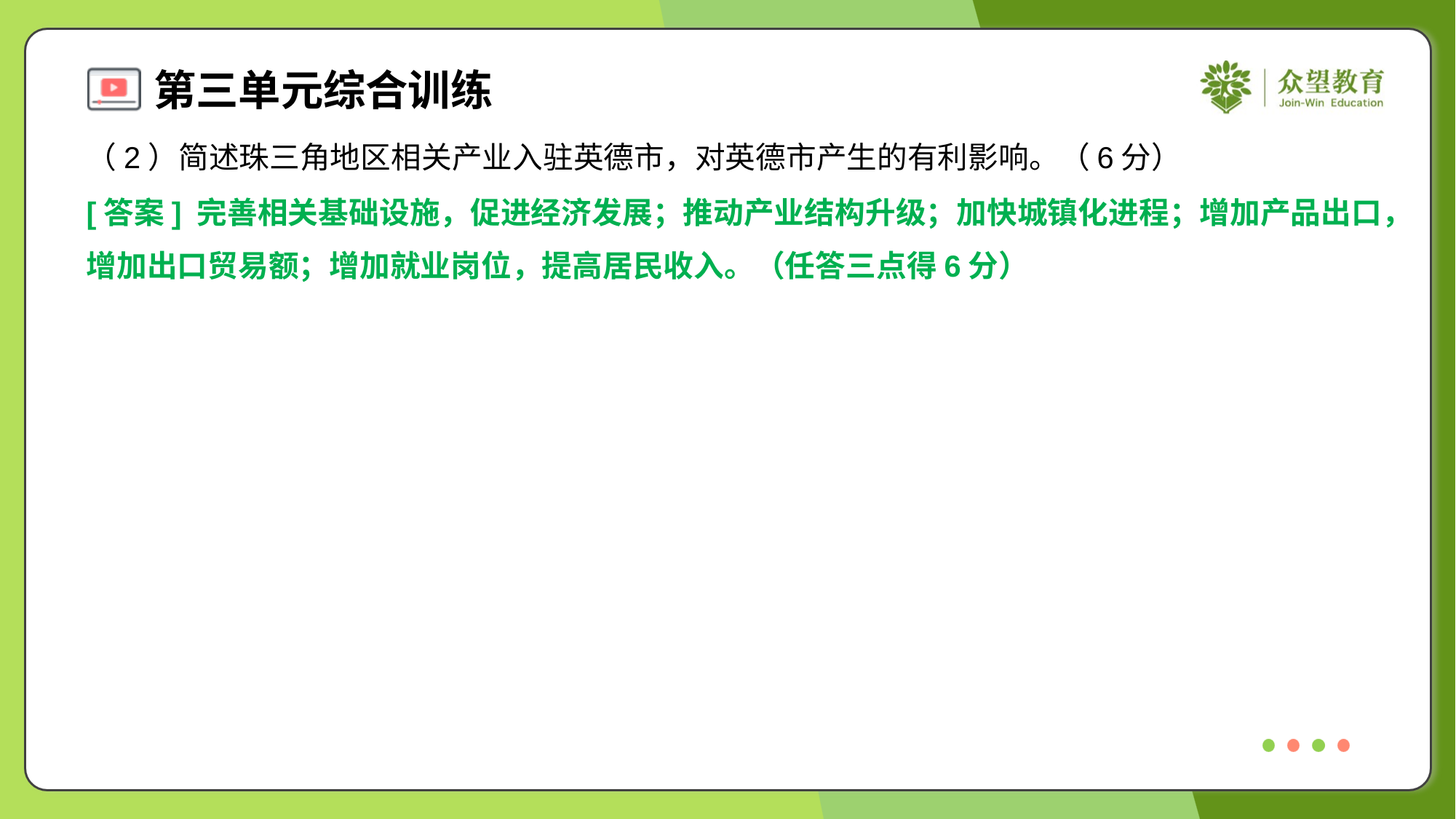

（2）简述珠三角地区相关产业入驻英德市，对英德市产生的有利影响。（6分）
[答案] 完善相关基础设施，促进经济发展；推动产业结构升级；加快城镇化进程；增加产品出口，
增加出口贸易额；增加就业岗位，提高居民收入。（任答三点得6分）